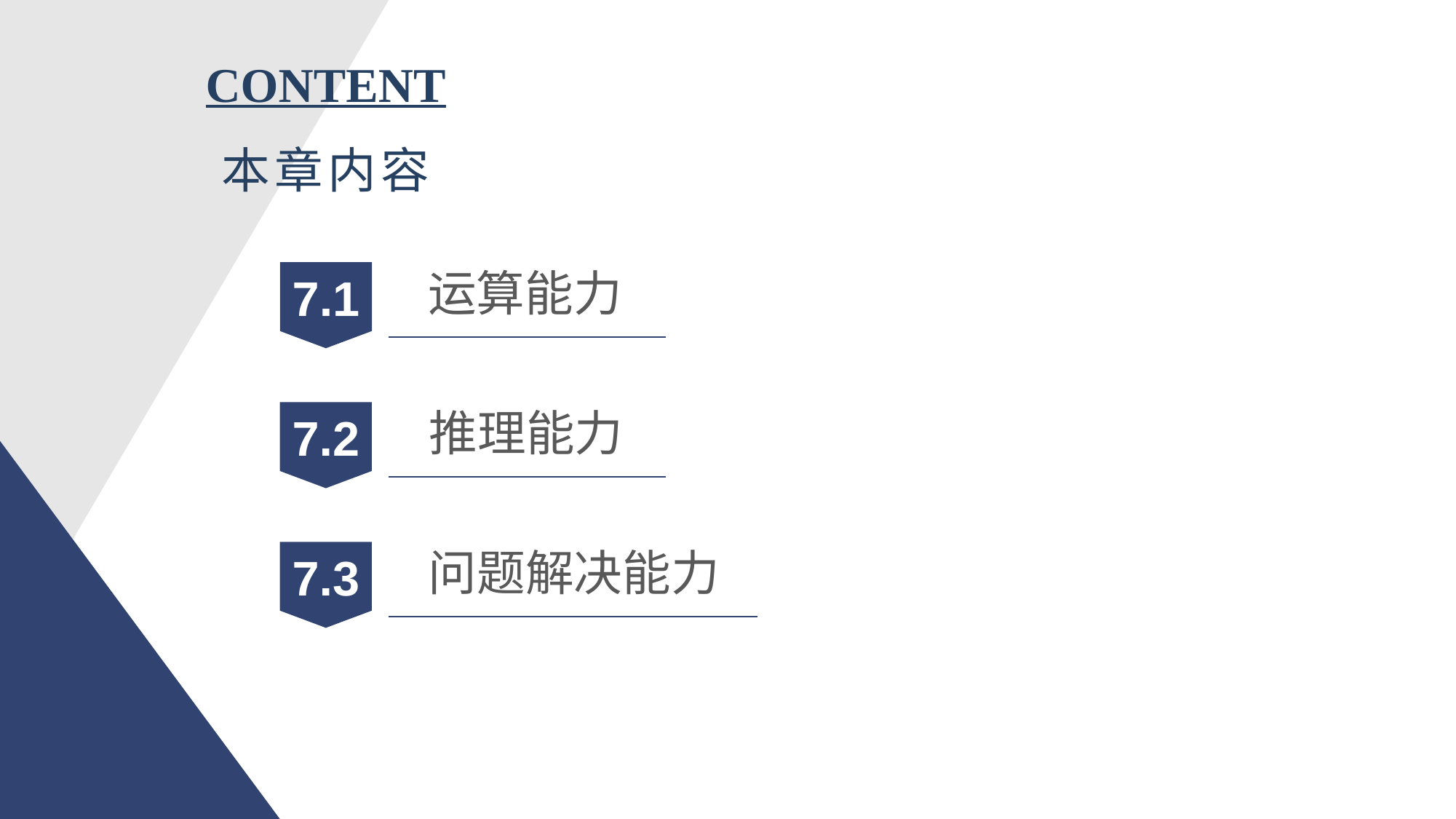

CONTENT
本章内容
运算能力
7.1
推理能力
7.2

问题解决能力
7.3